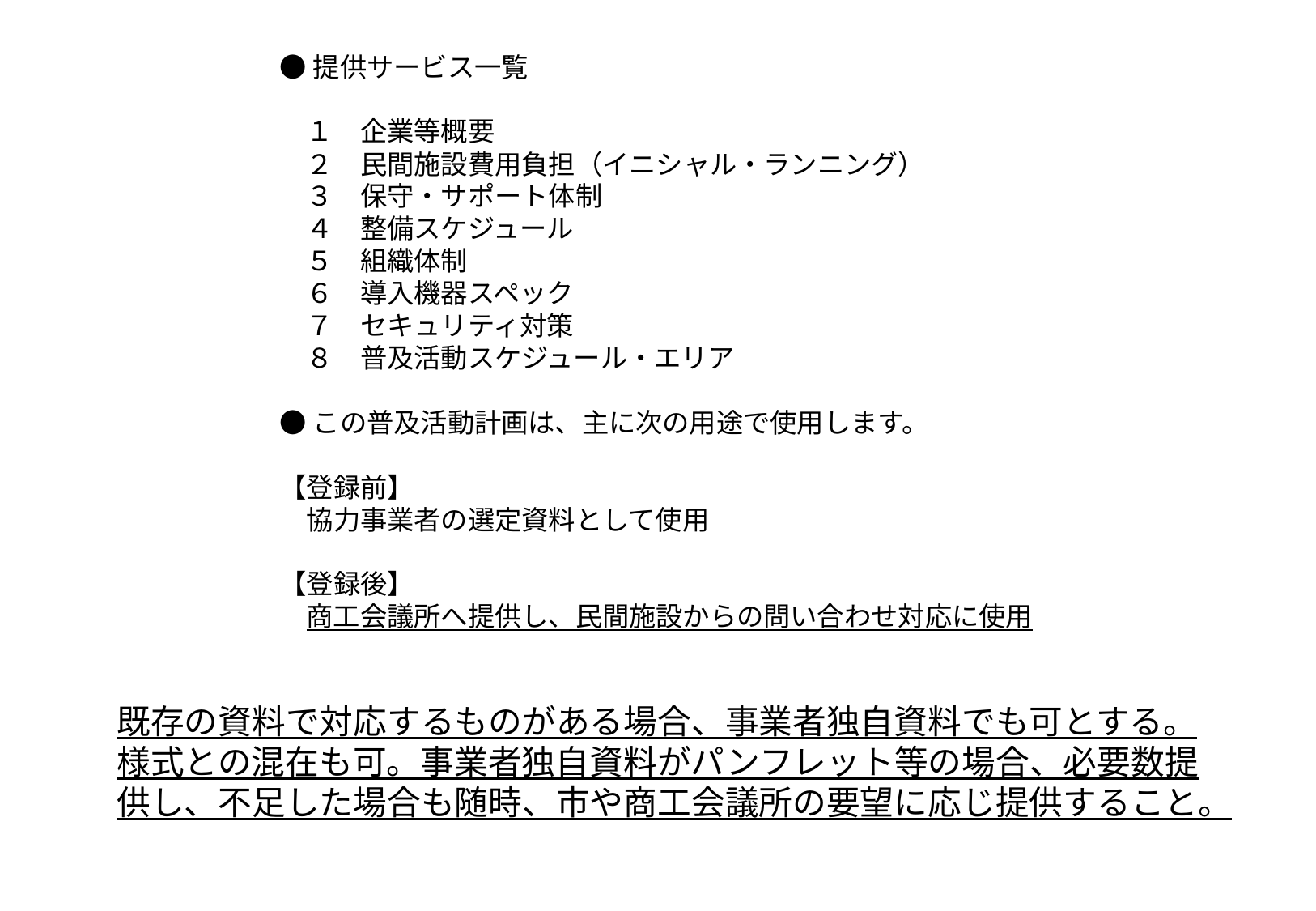

●提供サービス一覧

　１　企業等概要
　２　民間施設費用負担（イニシャル・ランニング）
　３　保守・サポート体制
　４　整備スケジュール
　５　組織体制
　６　導入機器スペック
　７　セキュリティ対策
　８　普及活動スケジュール・エリア

●この普及活動計画は、主に次の用途で使用します。

【登録前】
　協力事業者の選定資料として使用

【登録後】
　商工会議所へ提供し、民間施設からの問い合わせ対応に使用
既存の資料で対応するものがある場合、事業者独自資料でも可とする。
様式との混在も可。事業者独自資料がパンフレット等の場合、必要数提
供し、不足した場合も随時、市や商工会議所の要望に応じ提供すること。